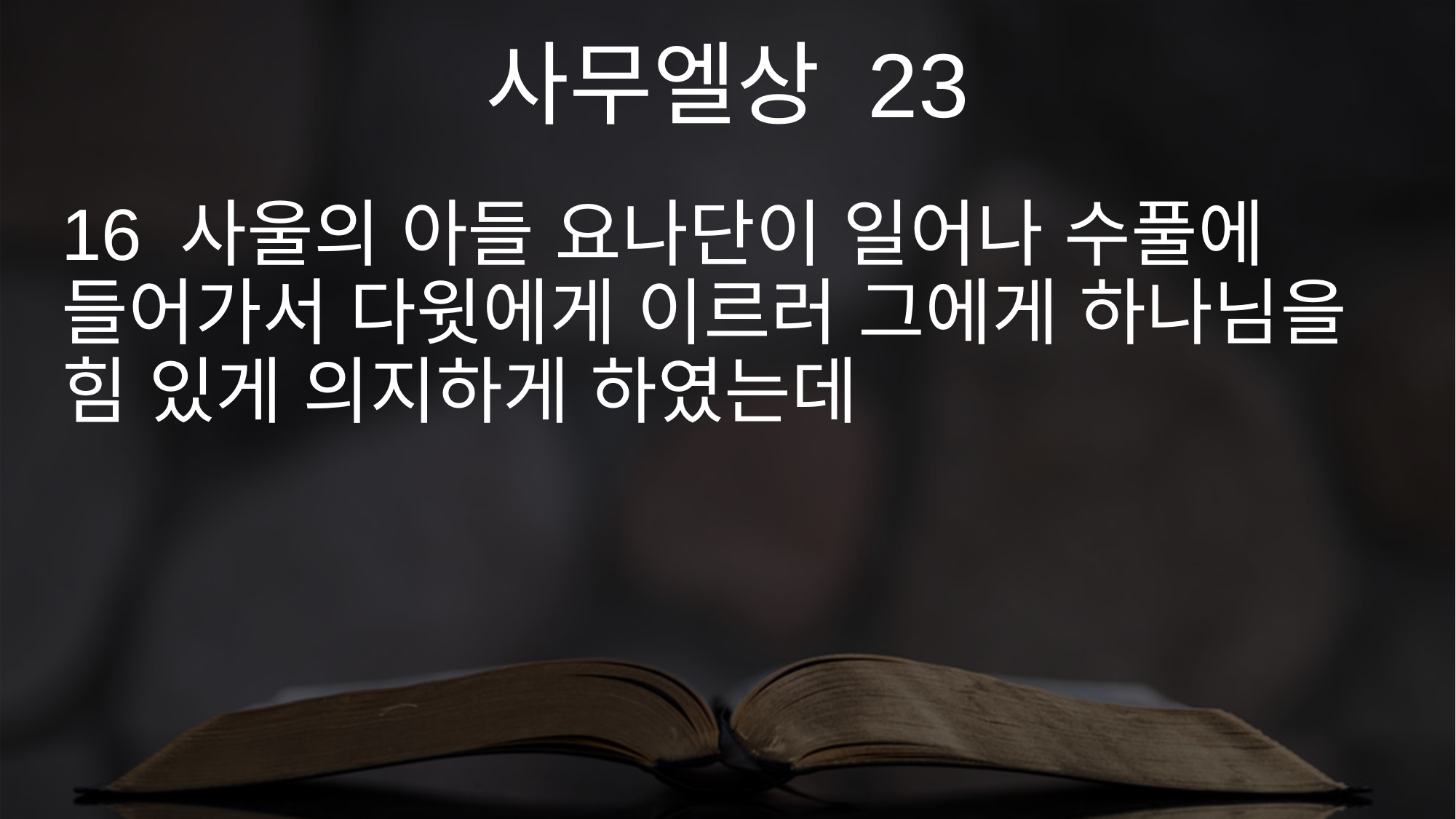

사무엘상 23
16 사울의 아들 요나단이 일어나 수풀에 들어가서 다윗에게 이르러 그에게 하나님을 힘 있게 의지하게 하였는데